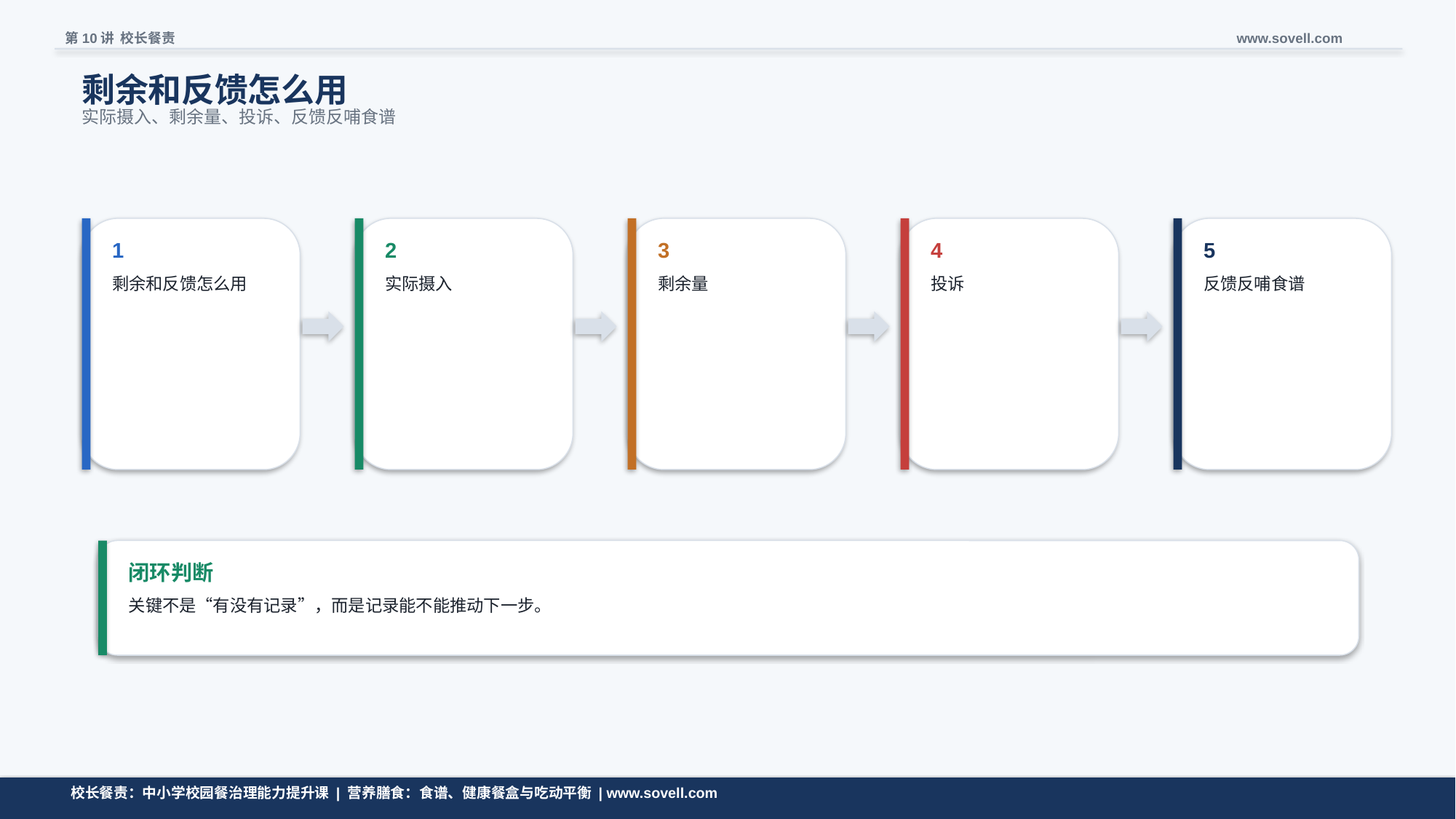

第10讲  校长餐责
www.sovell.com

剩余和反馈怎么用
实际摄入、剩余量、投诉、反馈反哺食谱

1
2
3
4
5
剩余和反馈怎么用
实际摄入
剩余量
投诉
反馈反哺食谱

闭环判断
关键不是“有没有记录”，而是记录能不能推动下一步。

流程页要让校长看见闭环，而不是看见一堆名词。
校长餐责：中小学校园餐治理能力提升课 | 营养膳食：食谱、健康餐盒与吃动平衡 | www.sovell.com